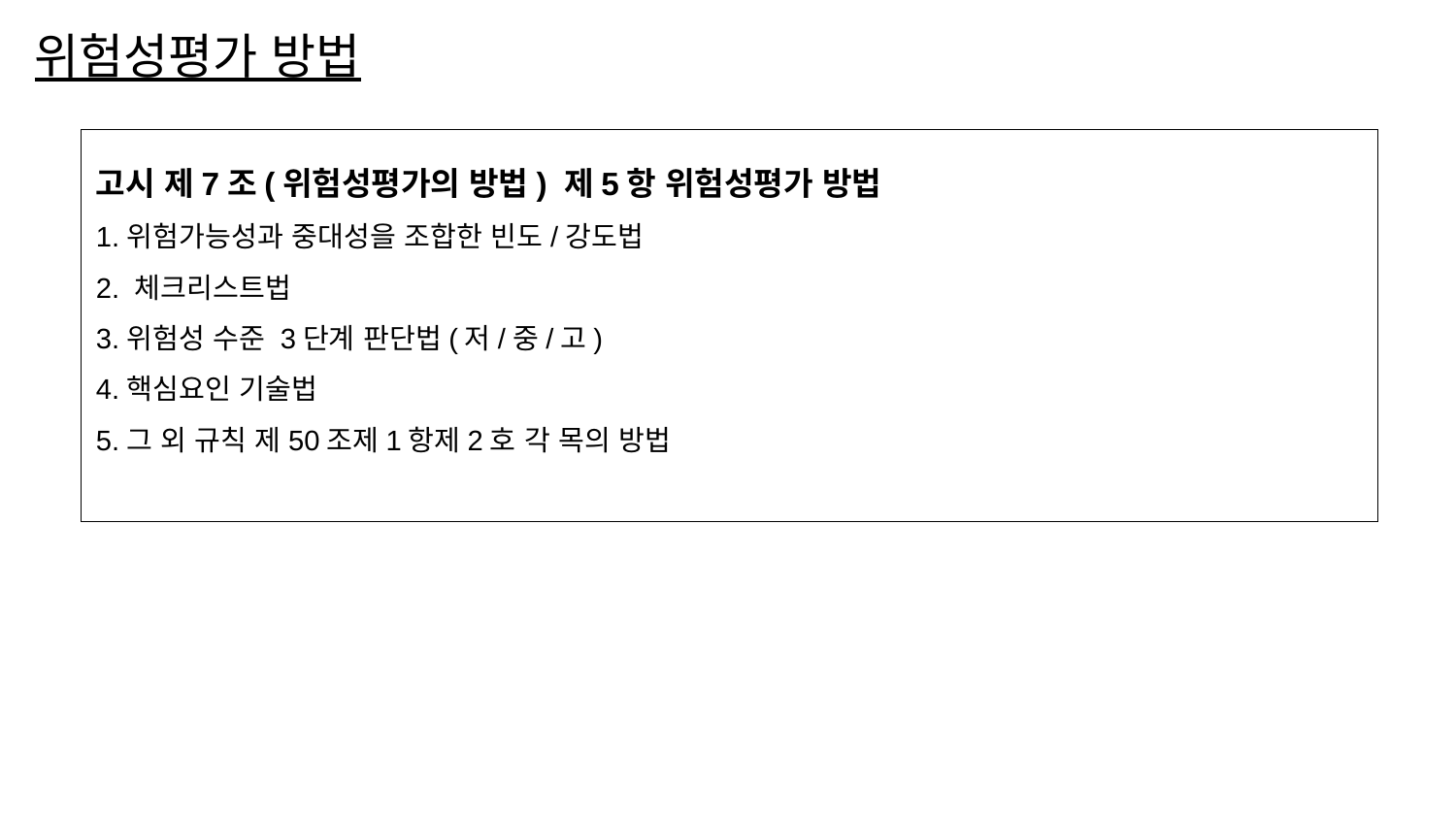

# 위험성평가 방법
고시 제7조(위험성평가의 방법) 제5항 위험성평가 방법
1.위험가능성과 중대성을 조합한 빈도/강도법
2. 체크리스트법
3.위험성 수준 3단계 판단법(저/중/고)
4.핵심요인 기술법
5.그 외 규칙 제50조제1항제2호 각 목의 방법